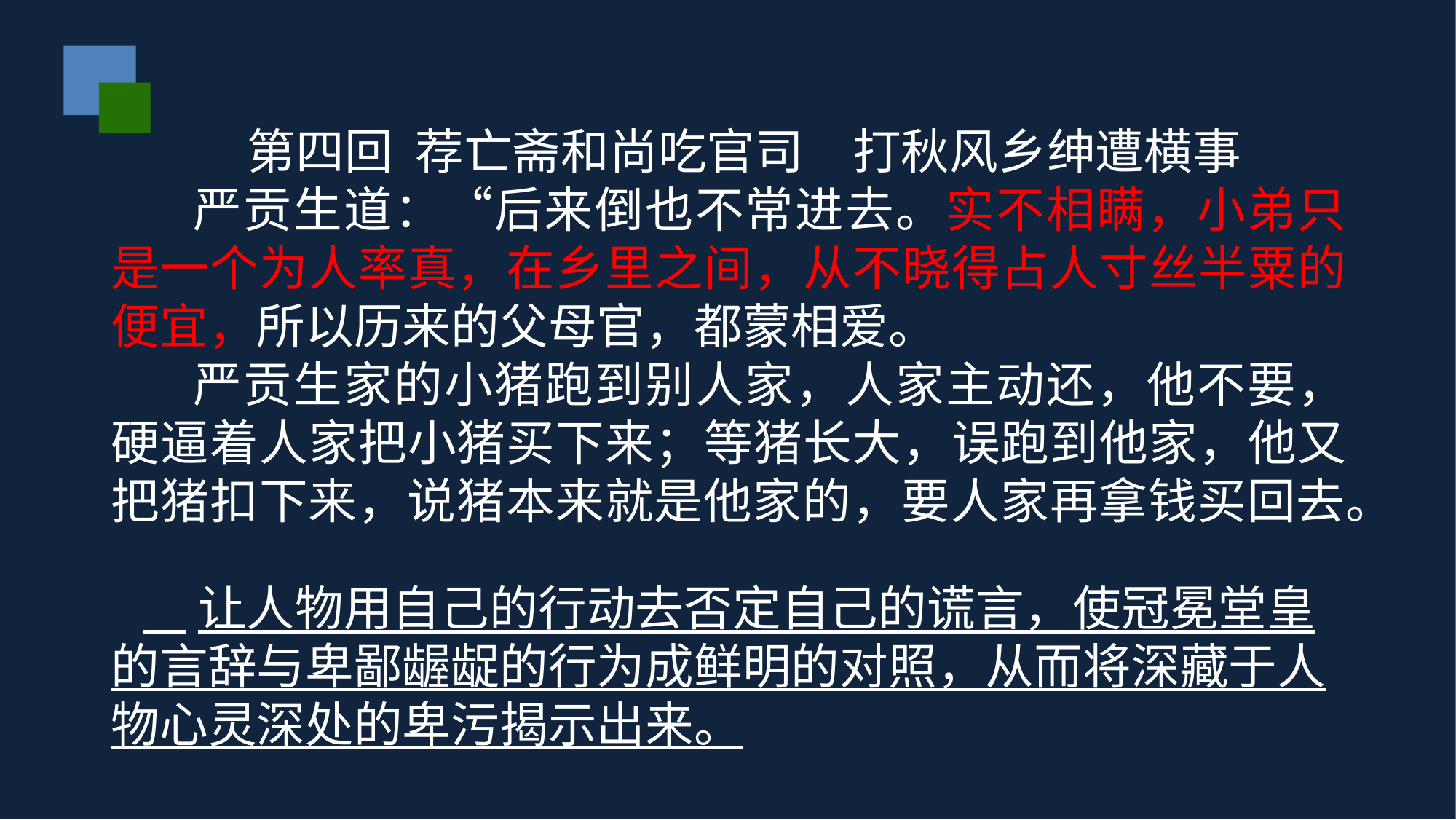

#

第四回  荐亡斋和尚吃官司　打秋风乡绅遭横事
   严贡生道：“后来倒也不常进去。实不相瞒，小弟只是一个为人率真，在乡里之间，从不晓得占人寸丝半粟的便宜，所以历来的父母官，都蒙相爱。
   严贡生家的小猪跑到别人家，人家主动还，他不要，硬逼着人家把小猪买下来；等猪长大，误跑到他家，他又把猪扣下来，说猪本来就是他家的，要人家再拿钱买回去。

    让人物用自己的行动去否定自己的谎言，使冠冕堂皇的言辞与卑鄙龌龊的行为成鲜明的对照，从而将深藏于人物心灵深处的卑污揭示出来。